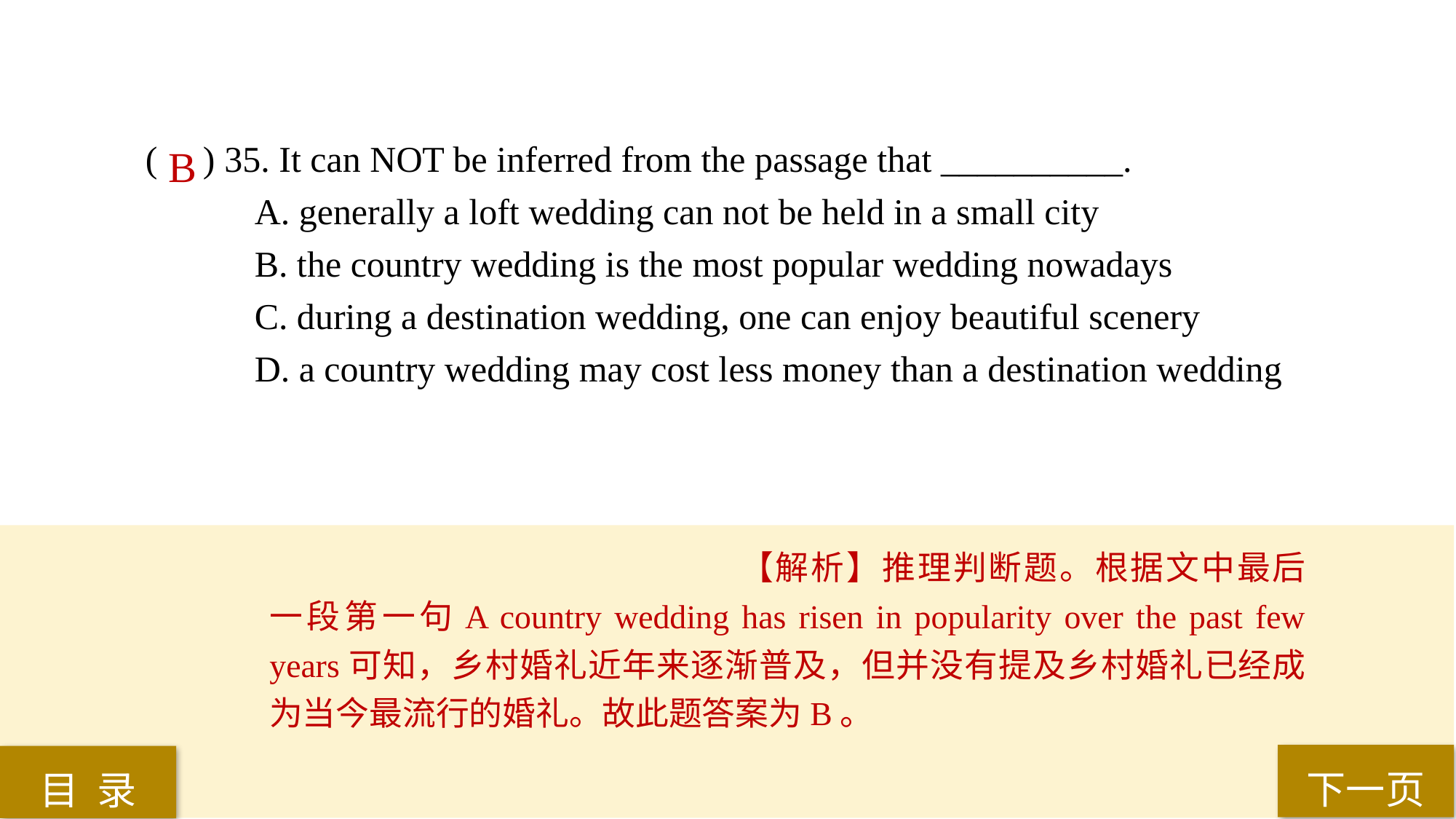

(     ) 35. It can NOT be inferred from the passage that __________.
A. generally a loft wedding can not be held in a small city
B. the country wedding is the most popular wedding nowadays
C. during a destination wedding, one can enjoy beautiful scenery
D. a country wedding may cost less money than a destination wedding
B
【解析】推理判断题。根据文中最后一段第一句A country wedding has risen in popularity over the past few years可知，乡村婚礼近年来逐渐普及，但并没有提及乡村婚礼已经成为当今最流行的婚礼。故此题答案为B。